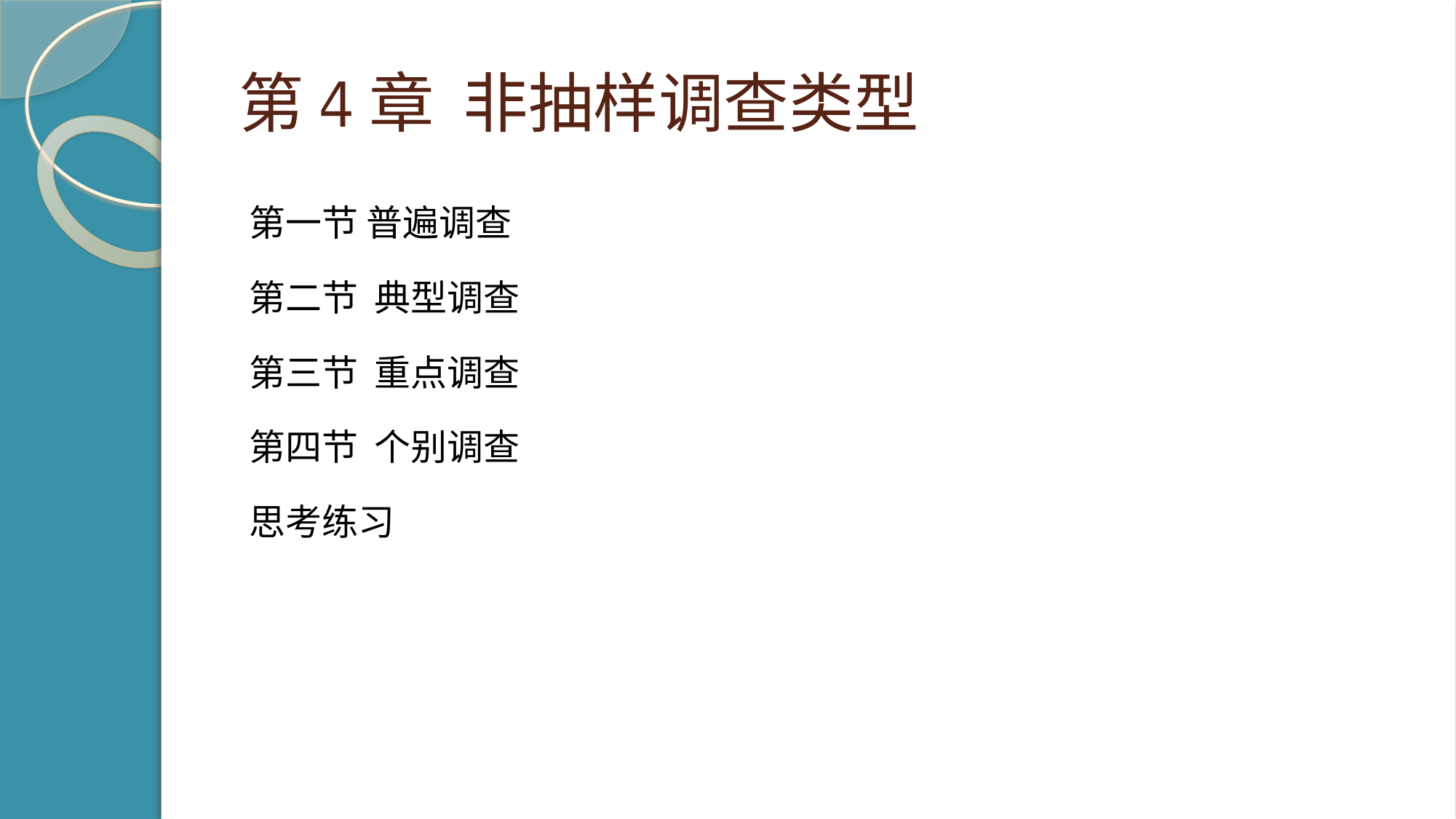

# 第4章  非抽样调查类型
第一节 普遍调查
第二节  典型调查
第三节  重点调查
第四节  个别调查
思考练习